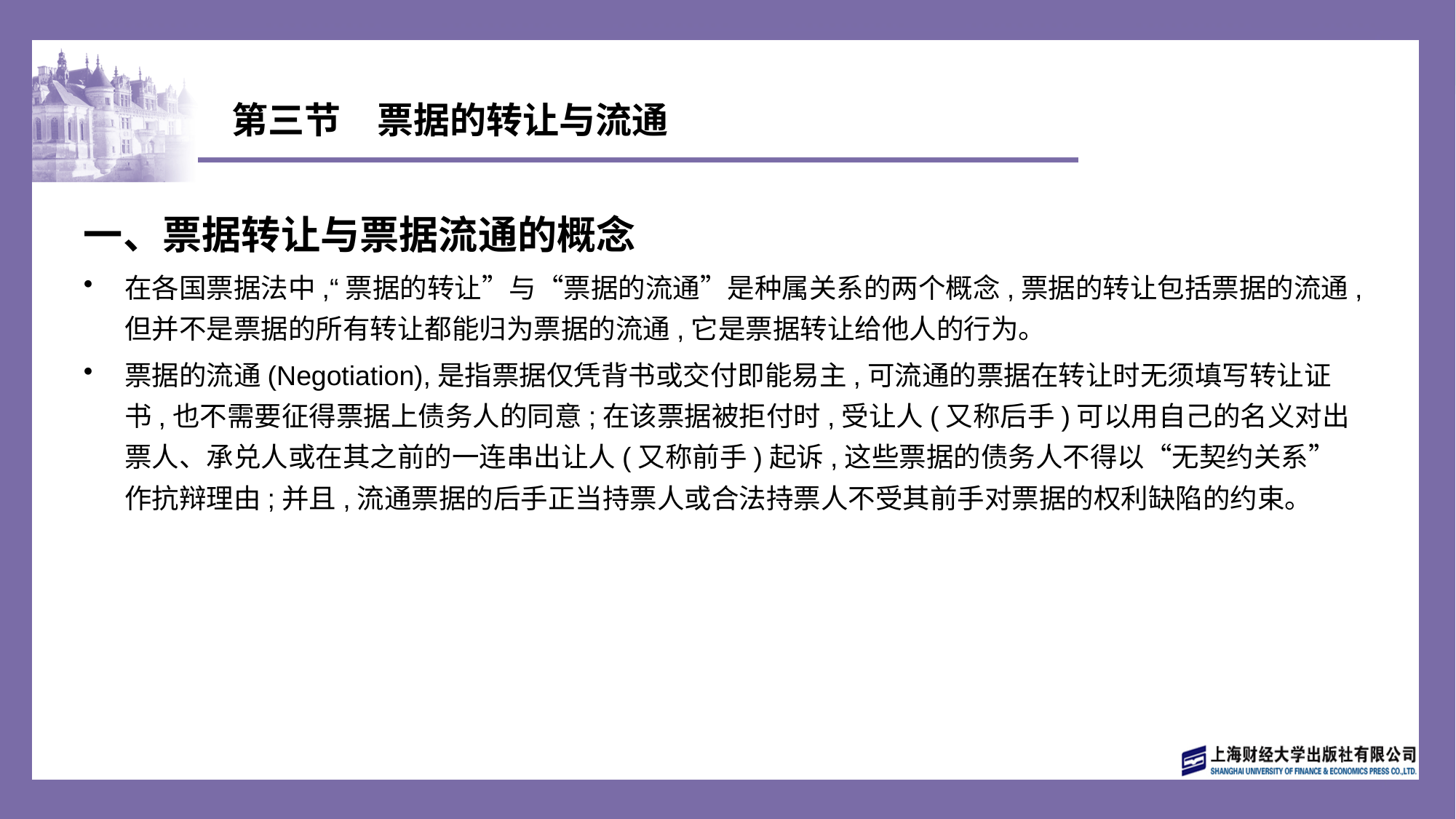

# 第三节　票据的转让与流通
一、票据转让与票据流通的概念
在各国票据法中,“票据的转让”与“票据的流通”是种属关系的两个概念,票据的转让包括票据的流通,但并不是票据的所有转让都能归为票据的流通,它是票据转让给他人的行为。
票据的流通(Negotiation),是指票据仅凭背书或交付即能易主,可流通的票据在转让时无须填写转让证书,也不需要征得票据上债务人的同意;在该票据被拒付时,受让人(又称后手)可以用自己的名义对出票人、承兑人或在其之前的一连串出让人(又称前手)起诉,这些票据的债务人不得以“无契约关系”作抗辩理由;并且,流通票据的后手正当持票人或合法持票人不受其前手对票据的权利缺陷的约束。